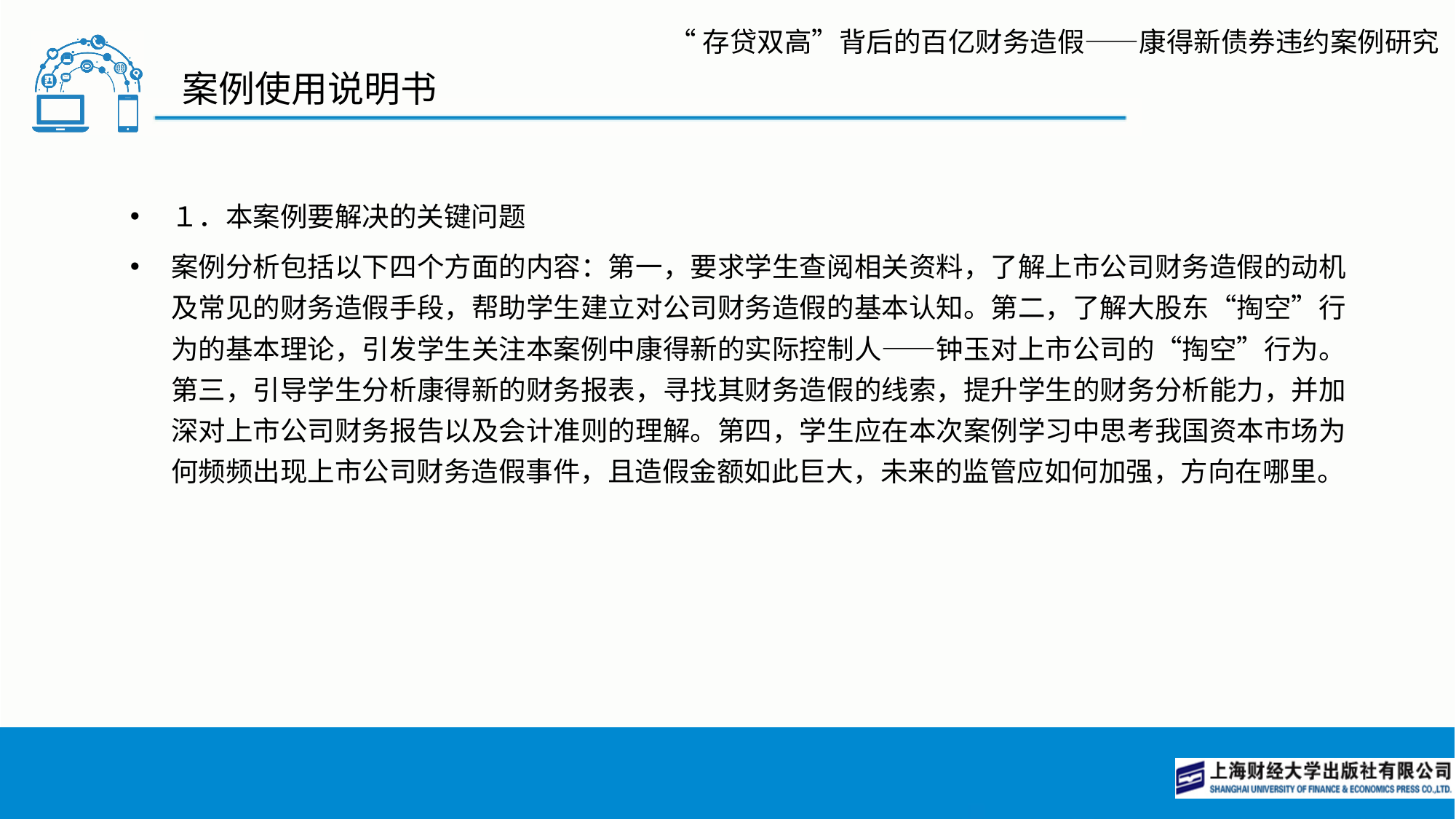

“存贷双高”背后的百亿财务造假——康得新债券违约案例研究
# 案例使用说明书
１．本案例要解决的关键问题
案例分析包括以下四个方面的内容：第一，要求学生查阅相关资料，了解上市公司财务造假的动机及常见的财务造假手段，帮助学生建立对公司财务造假的基本认知。第二，了解大股东“掏空”行为的基本理论，引发学生关注本案例中康得新的实际控制人——钟玉对上市公司的“掏空”行为。第三，引导学生分析康得新的财务报表，寻找其财务造假的线索，提升学生的财务分析能力，并加深对上市公司财务报告以及会计准则的理解。第四，学生应在本次案例学习中思考我国资本市场为何频频出现上市公司财务造假事件，且造假金额如此巨大，未来的监管应如何加强，方向在哪里。